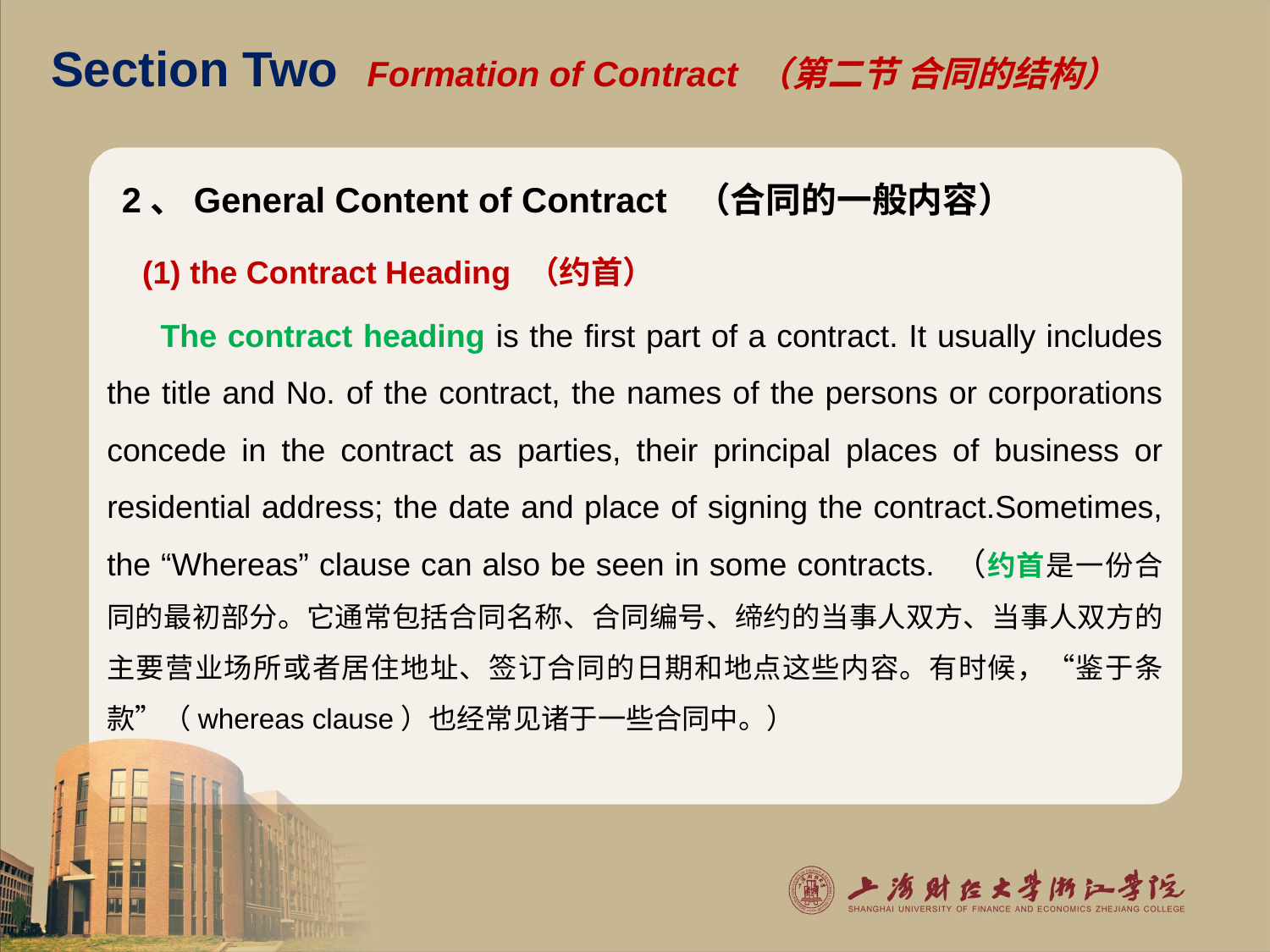

# Section Two   Formation of Contract （第二节 合同的结构）
2、General Content of Contract  （合同的一般内容）
    (1) the Contract Heading （约首）
     The contract heading is the first part of a contract. It usually includes the title and No. of the contract, the names of the persons or corporations concede in the contract as parties, their principal places of business or residential address; the date and place of signing the contract.Sometimes, the “Whereas” clause can also be seen in some contracts. （约首是一份合同的最初部分。它通常包括合同名称、合同编号、缔约的当事人双方、当事人双方的主要营业场所或者居住地址、签订合同的日期和地点这些内容。有时候，“鉴于条款”（whereas clause）也经常见诸于一些合同中。）